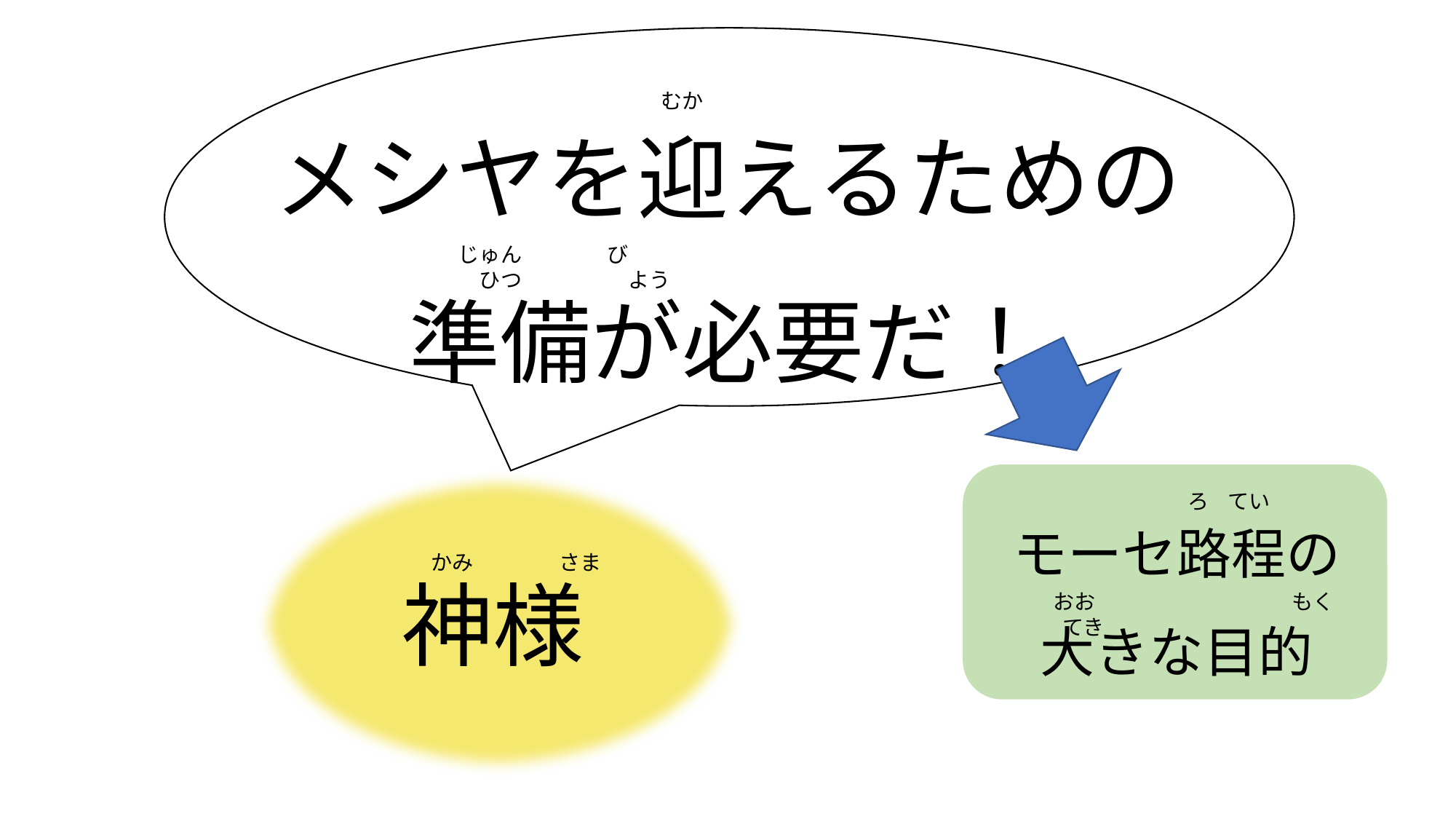

メシヤを迎えるための
準備が必要だ！
むか
じゅん　　　　び　　　　　　　　　　　　ひつ　　　　　よう

モーセ路程の
大きな目的
ろ    てい
かみ　　　　さま
神様
おお　　　　　　　　　 もく   てき